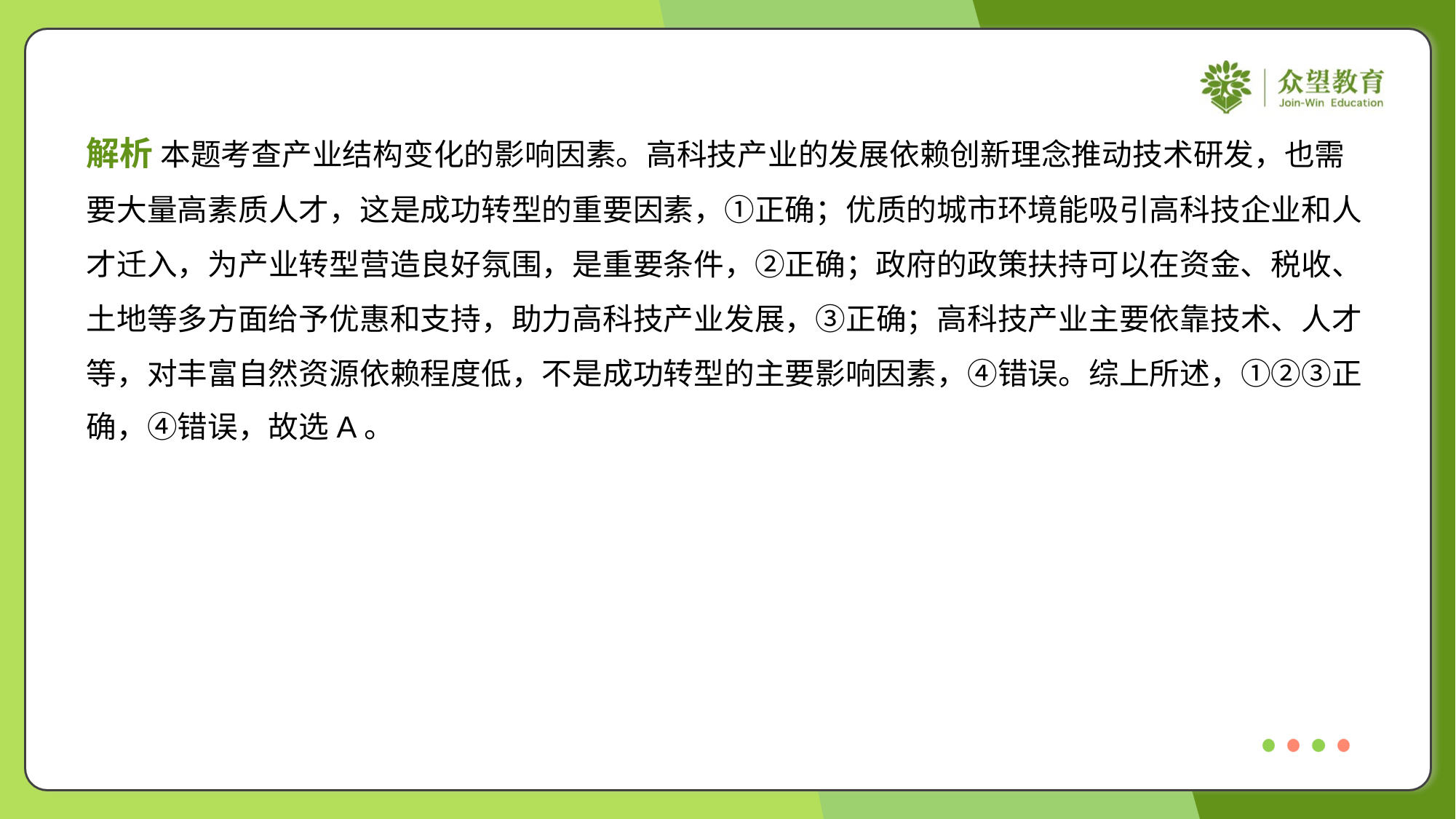

解析 本题考查产业结构变化的影响因素。高科技产业的发展依赖创新理念推动技术研发，也需
要大量高素质人才，这是成功转型的重要因素，①正确；优质的城市环境能吸引高科技企业和人
才迁入，为产业转型营造良好氛围，是重要条件，②正确；政府的政策扶持可以在资金、税收、
土地等多方面给予优惠和支持，助力高科技产业发展，③正确；高科技产业主要依靠技术、人才
等，对丰富自然资源依赖程度低，不是成功转型的主要影响因素，④错误。综上所述，①②③正
确，④错误，故选A。